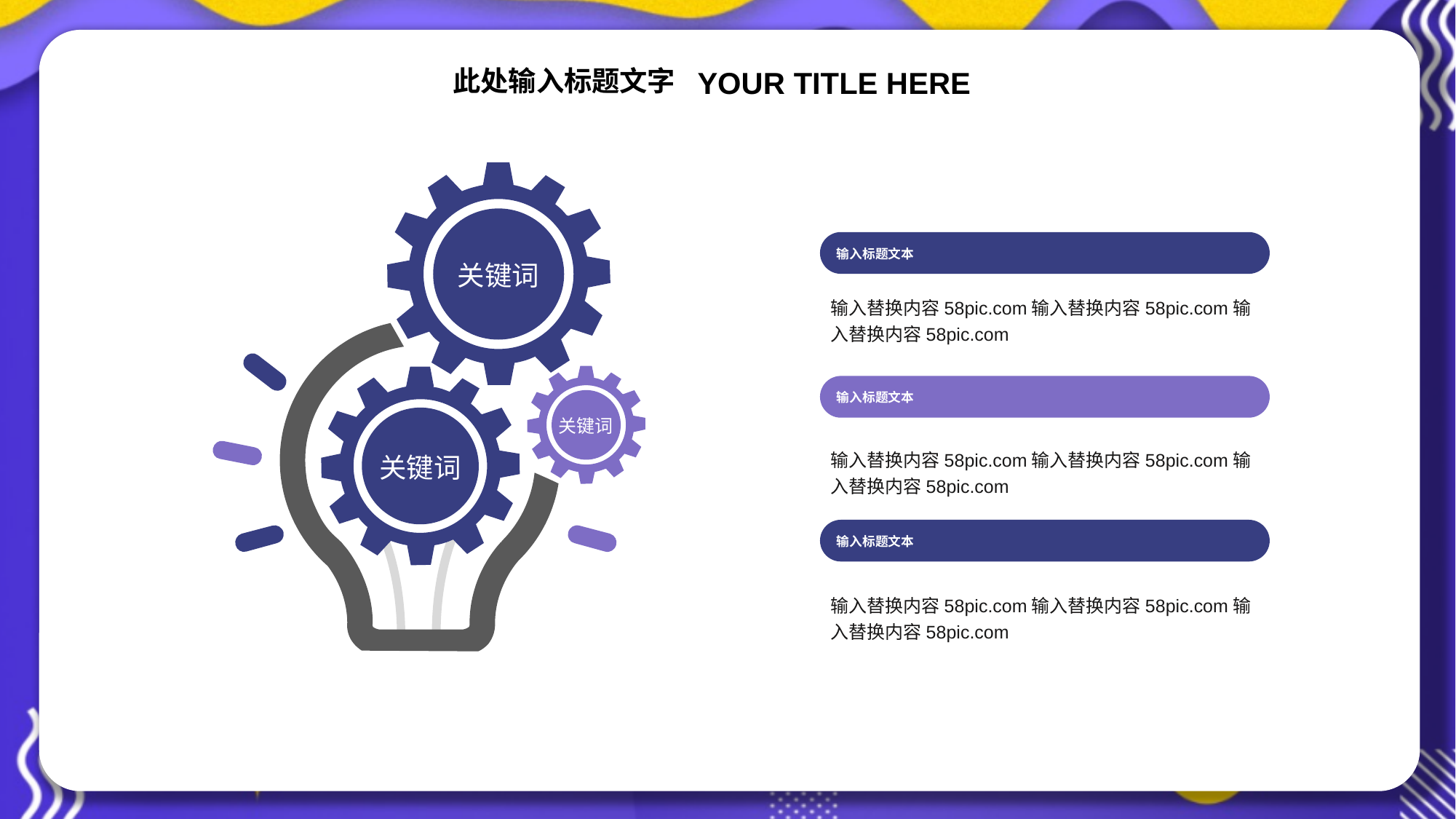

YOUR TITLE HERE
此处输入标题文字

关键词

关键词
关键词

输入标题文本
输入替换内容58pic.com输入替换内容58pic.com输入替换内容58pic.com
输入标题文本
输入替换内容58pic.com输入替换内容58pic.com输入替换内容58pic.com
输入标题文本
输入替换内容58pic.com输入替换内容58pic.com输入替换内容58pic.com